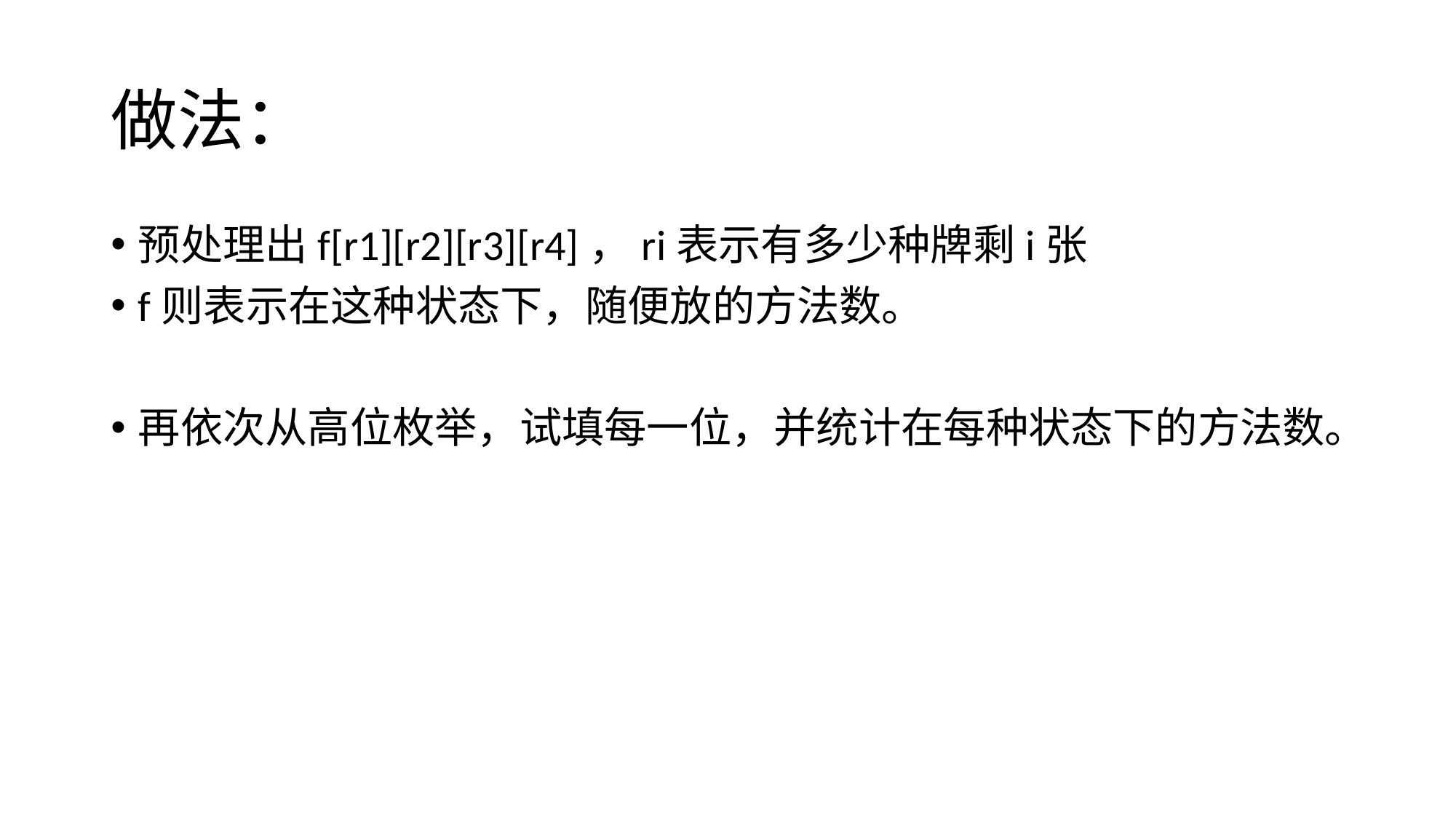

# 做法：
预处理出f[r1][r2][r3][r4]，ri表示有多少种牌剩i张
f则表示在这种状态下，随便放的方法数。

再依次从高位枚举，试填每一位，并统计在每种状态下的方法数。